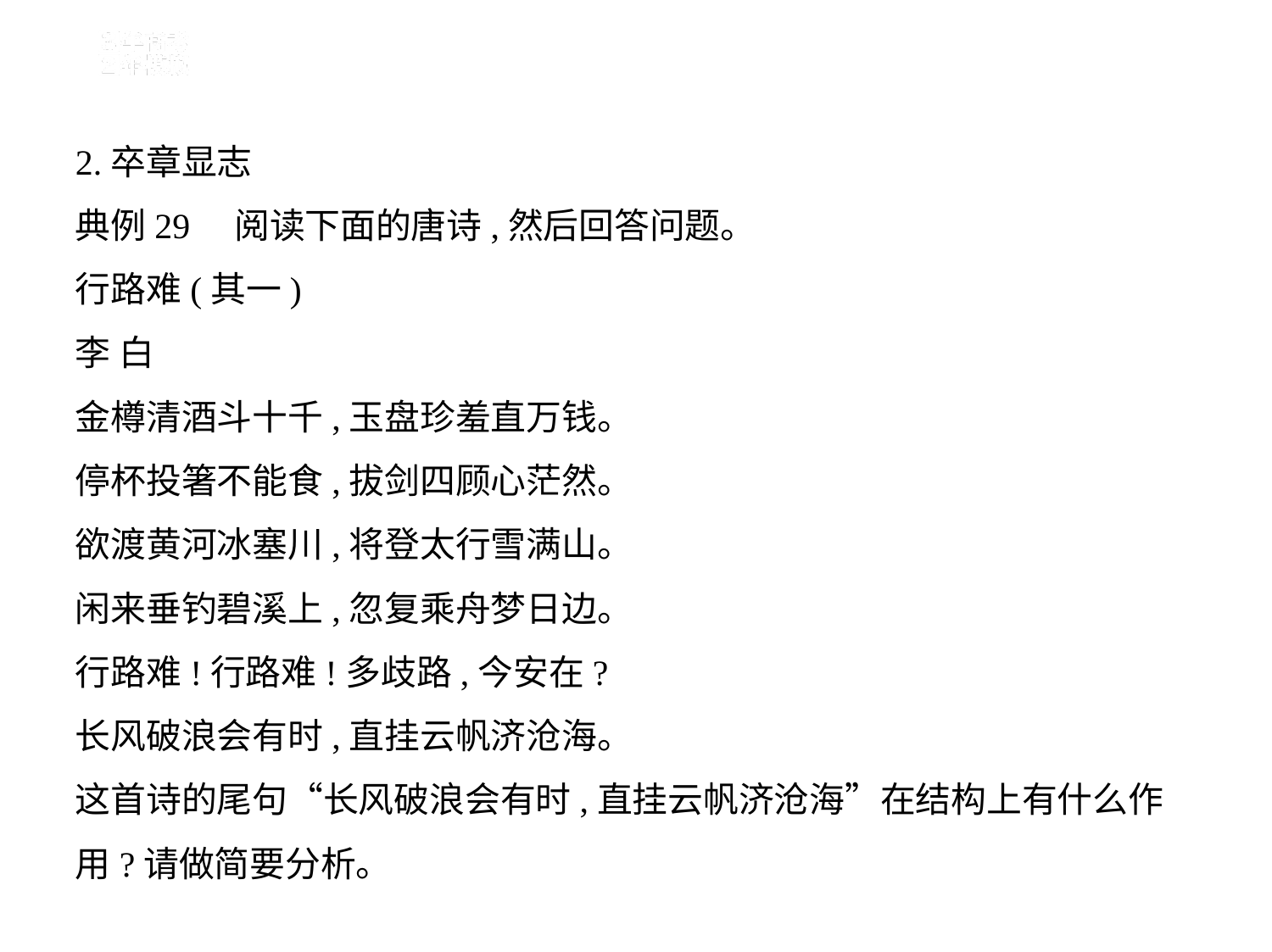

2.卒章显志
典例29　阅读下面的唐诗,然后回答问题。
行路难(其一)
李 白
金樽清酒斗十千,玉盘珍羞直万钱。
停杯投箸不能食,拔剑四顾心茫然。
欲渡黄河冰塞川,将登太行雪满山。
闲来垂钓碧溪上,忽复乘舟梦日边。
行路难!行路难!多歧路,今安在?
长风破浪会有时,直挂云帆济沧海。
这首诗的尾句“长风破浪会有时,直挂云帆济沧海”在结构上有什么作
用?请做简要分析。